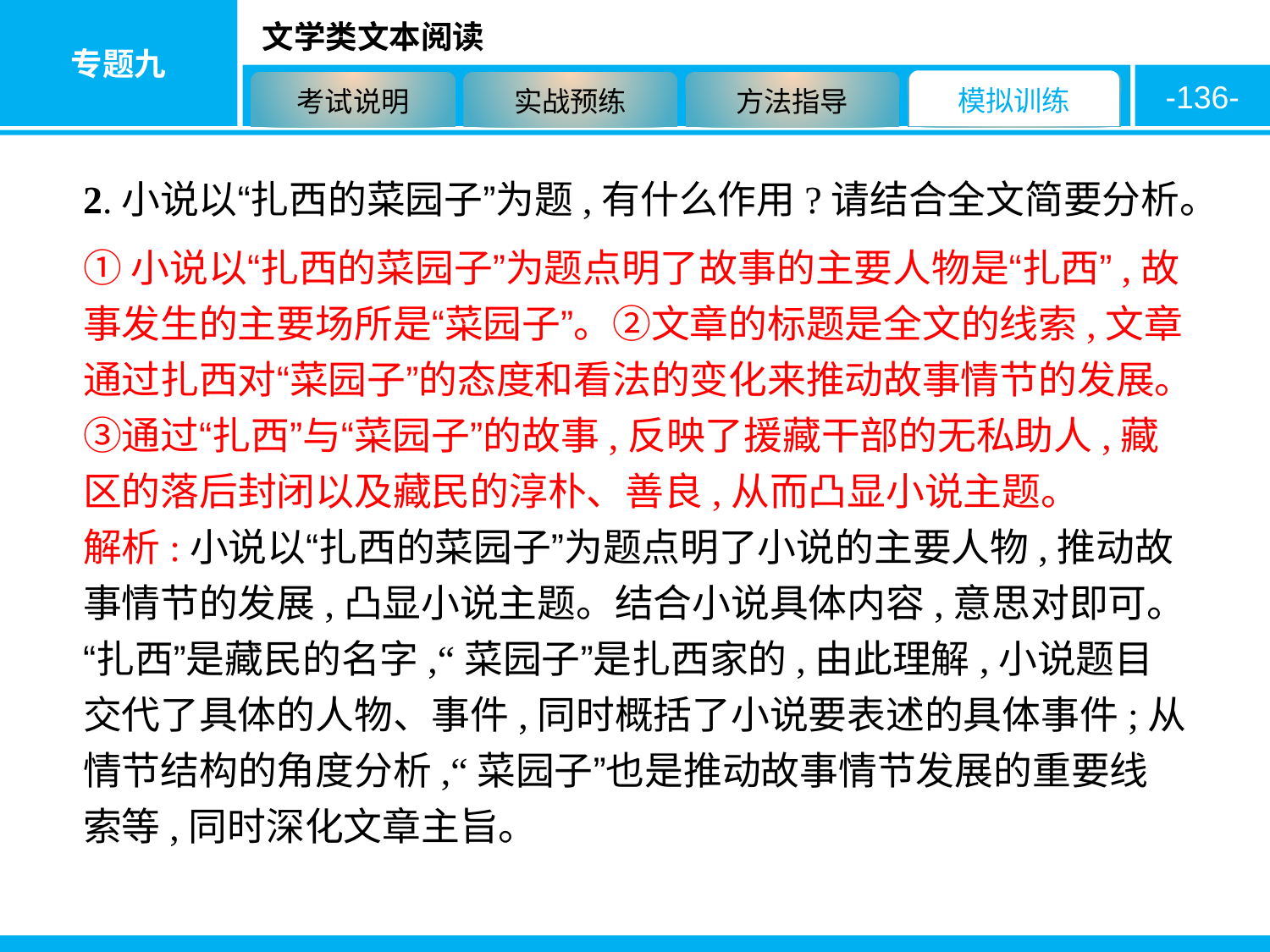

-136-
2.小说以“扎西的菜园子”为题,有什么作用?请结合全文简要分析。
①小说以“扎西的菜园子”为题点明了故事的主要人物是“扎西”,故事发生的主要场所是“菜园子”。②文章的标题是全文的线索,文章通过扎西对“菜园子”的态度和看法的变化来推动故事情节的发展。③通过“扎西”与“菜园子”的故事,反映了援藏干部的无私助人,藏区的落后封闭以及藏民的淳朴、善良,从而凸显小说主题。
解析:小说以“扎西的菜园子”为题点明了小说的主要人物,推动故事情节的发展,凸显小说主题。结合小说具体内容,意思对即可。“扎西”是藏民的名字,“菜园子”是扎西家的,由此理解,小说题目交代了具体的人物、事件,同时概括了小说要表述的具体事件;从情节结构的角度分析,“菜园子”也是推动故事情节发展的重要线索等,同时深化文章主旨。